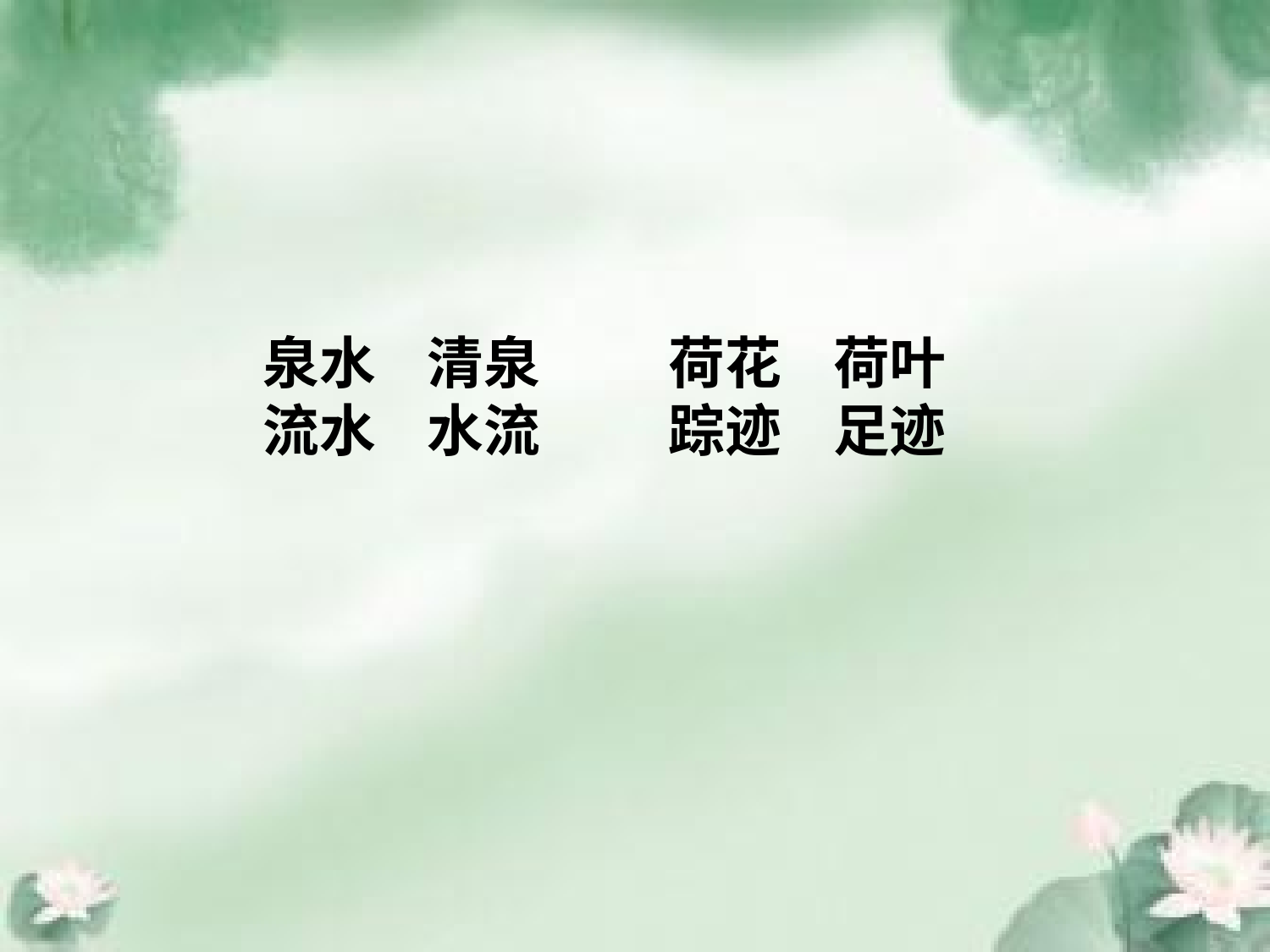

泉水    清泉          荷花    荷叶
流水    水流          踪迹    足迹